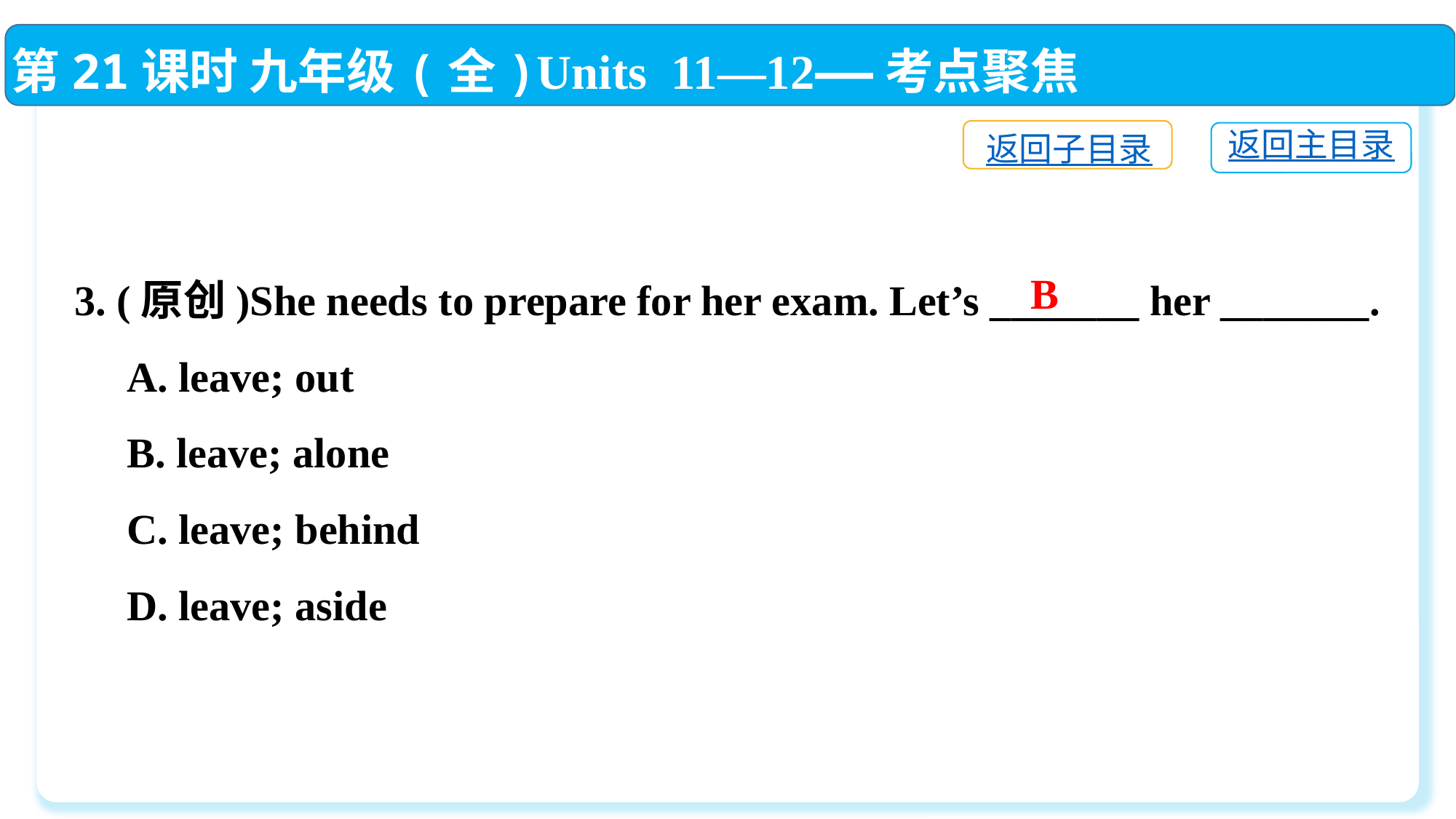

第21课时 九年级(全)Units  11—12——考点聚焦

返回子目录
返回主目录

3. (原创)She needs to prepare for her exam. Let’s _______ her _______.
     A. leave; out
     B. leave; alone
     C. leave; behind
     D. leave; aside
B